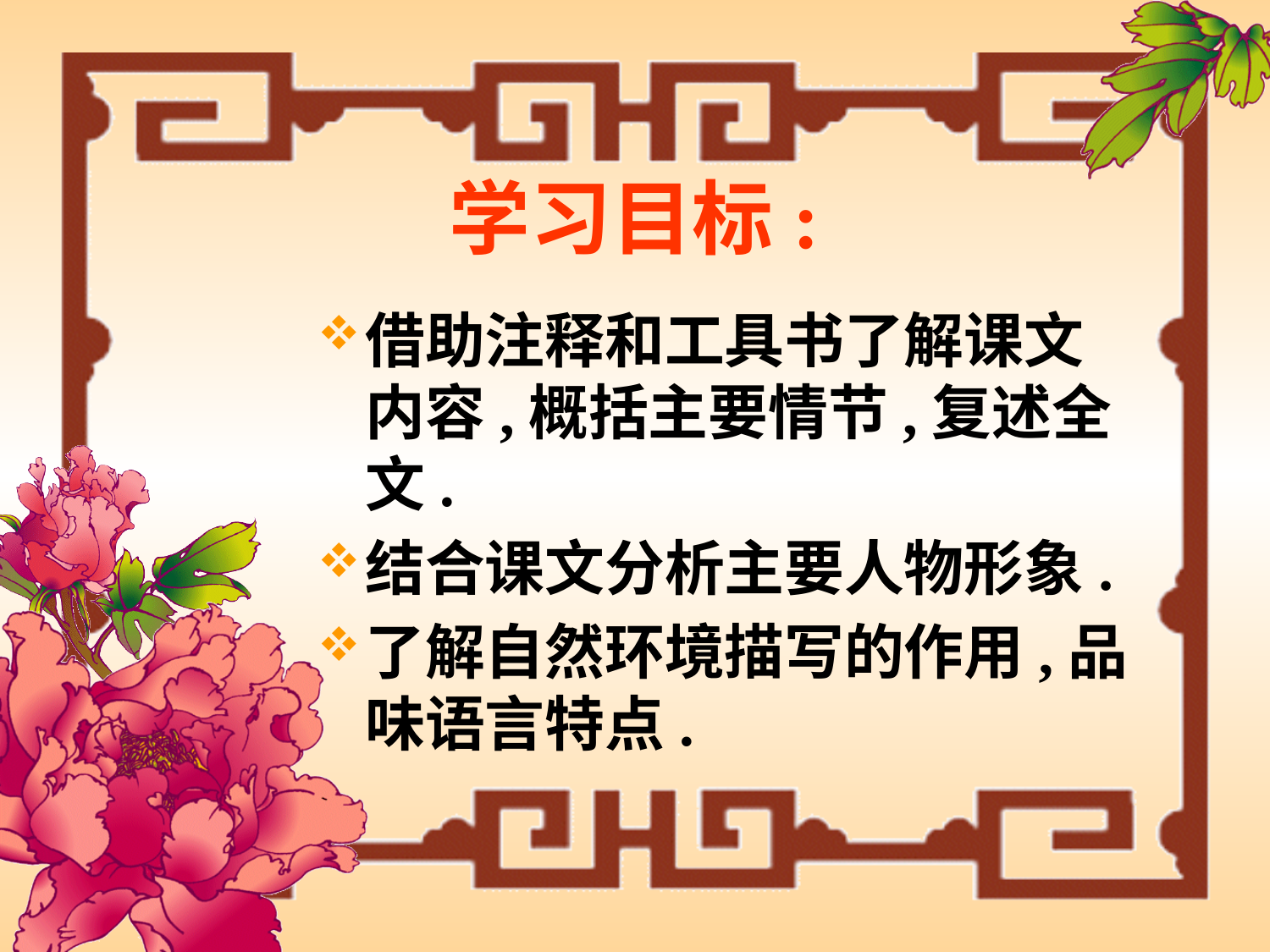

# 学习目标:
借助注释和工具书了解课文内容,概括主要情节,复述全文.
结合课文分析主要人物形象.
了解自然环境描写的作用,品味语言特点.
2